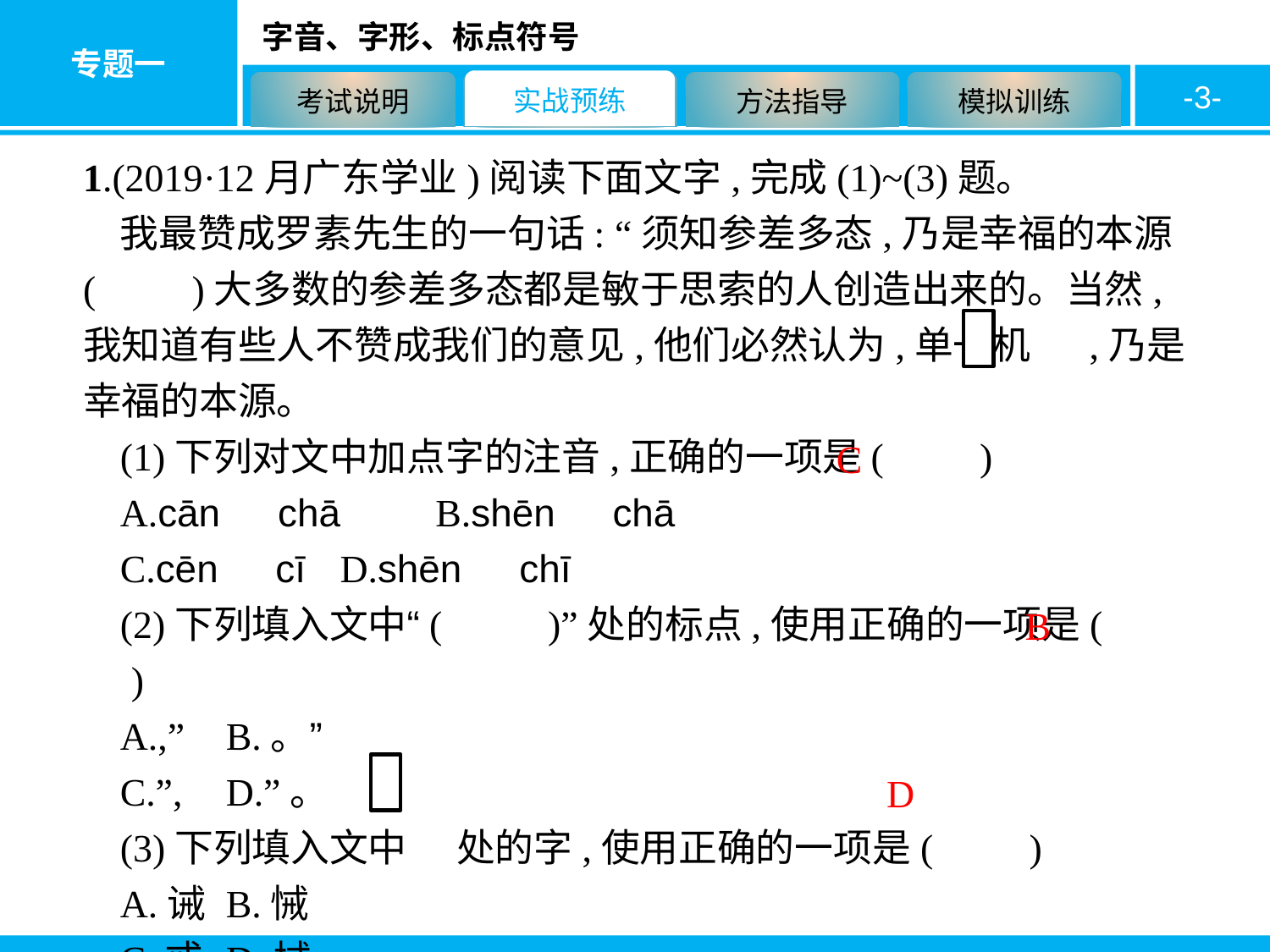

-3-
1.(2019·12月广东学业)阅读下面文字,完成(1)~(3)题。
我最赞成罗素先生的一句话: “须知参差多态,乃是幸福的本源(　　)大多数的参差多态都是敏于思索的人创造出来的。当然,我知道有些人不赞成我们的意见,他们必然认为,单一机　 ,乃是幸福的本源。
(1)下列对文中加点字的注音,正确的一项是(　　)
A.cān　chā　	B.shēn　chā
C.cēn　cī	D.shēn　chī
(2)下列填入文中“( 　　)”处的标点,使用正确的一项是(　　)
A.,”	B.。”
C.”,	D.”。
(3)下列填入文中　 处的字,使用正确的一项是(　　)
A.诫	B.悈
C.戒	D.械

C
B
D